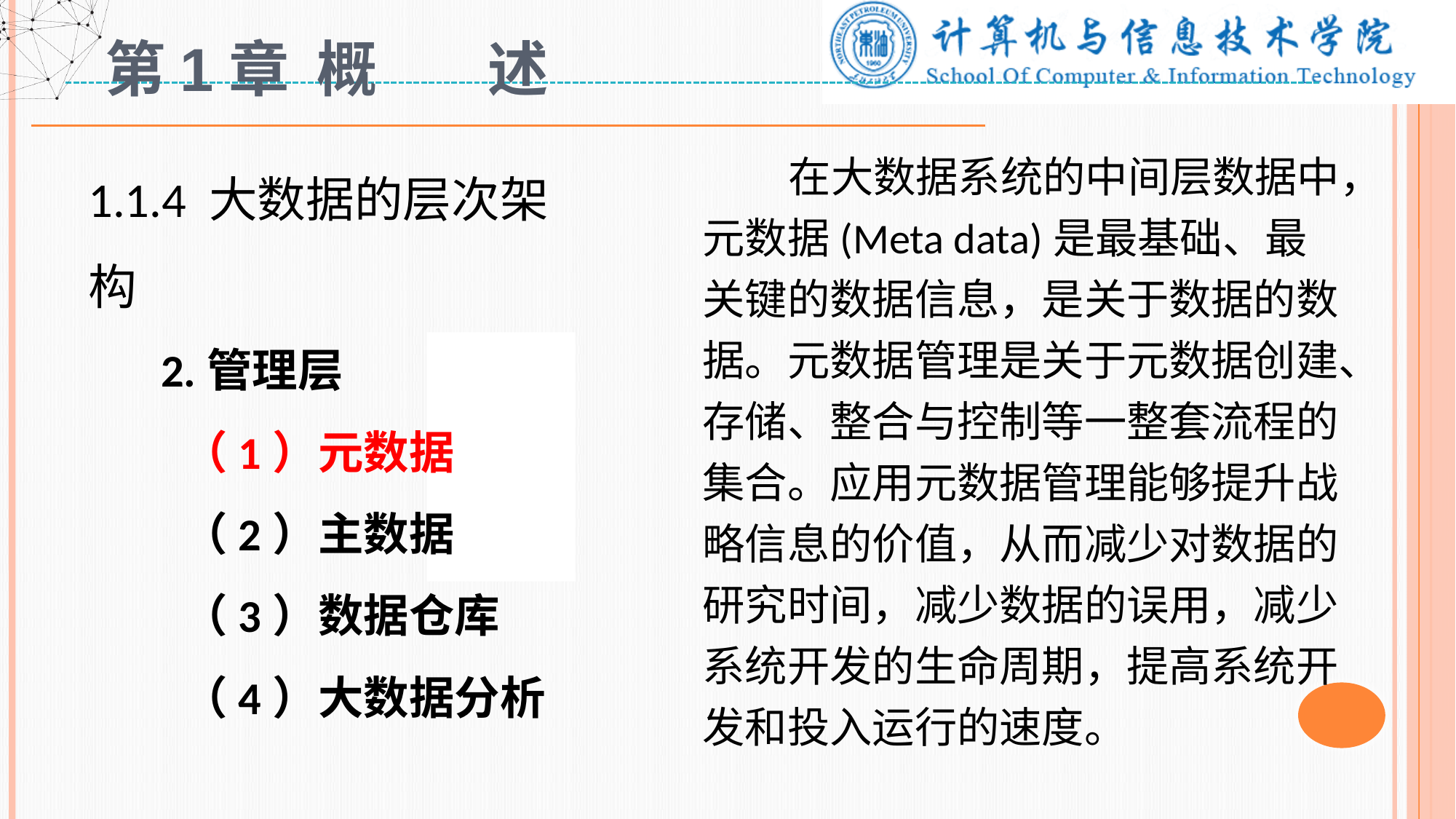

# 第1章  概        述
1.1.4 大数据的层次架构
       2.管理层
        （1）元数据
        （2）主数据
        （3）数据仓库
        （4）大数据分析
        在大数据系统的中间层数据中，元数据(Meta data)是最基础、最关键的数据信息，是关于数据的数据。元数据管理是关于元数据创建、存储、整合与控制等一整套流程的集合。应用元数据管理能够提升战略信息的价值，从而减少对数据的研究时间，减少数据的误用，减少系统开发的生命周期，提高系统开发和投入运行的速度。